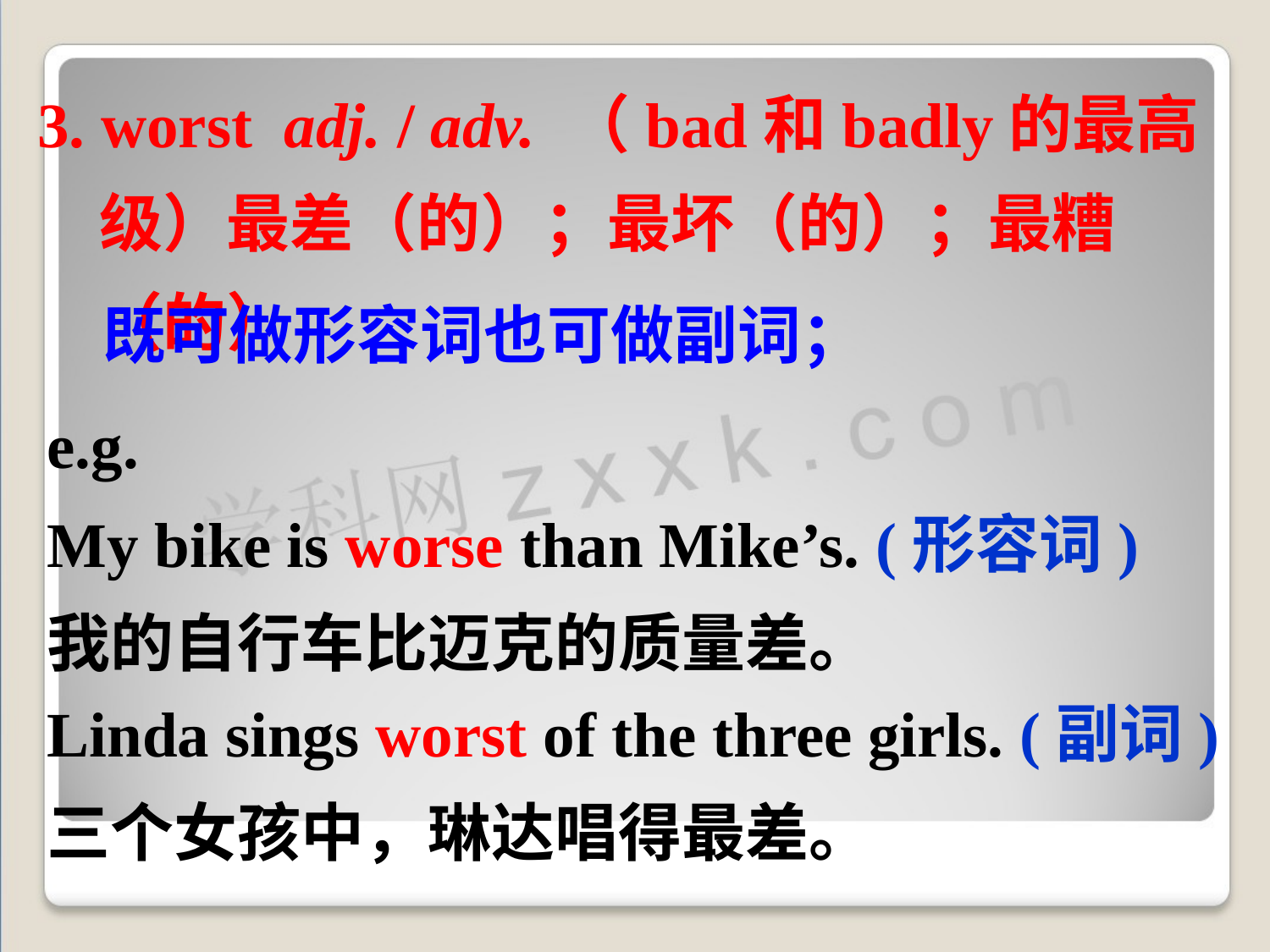

3. worst  adj. / adv. （bad和badly的最高级）最差（的）；最坏（的）；最糟（的）
既可做形容词也可做副词；
e.g.
My bike is worse than Mike’s. (形容词)
我的自行车比迈克的质量差。
Linda sings worst of the three girls. (副词)
三个女孩中，琳达唱得最差。